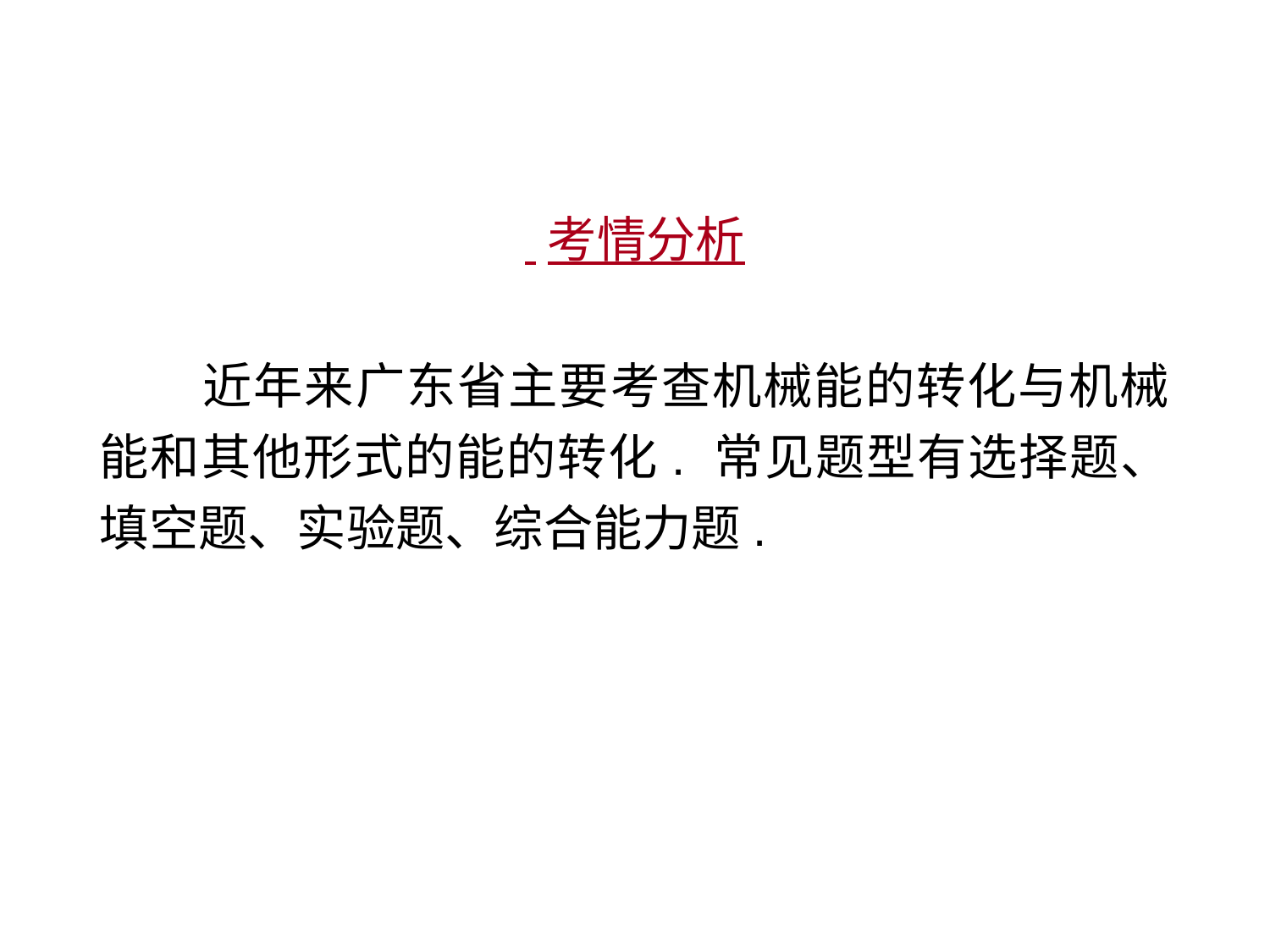

考情分析
近年来广东省主要考查机械能的转化与机械能和其他形式的能的转化. 常见题型有选择题、填空题、实验题、综合能力题.